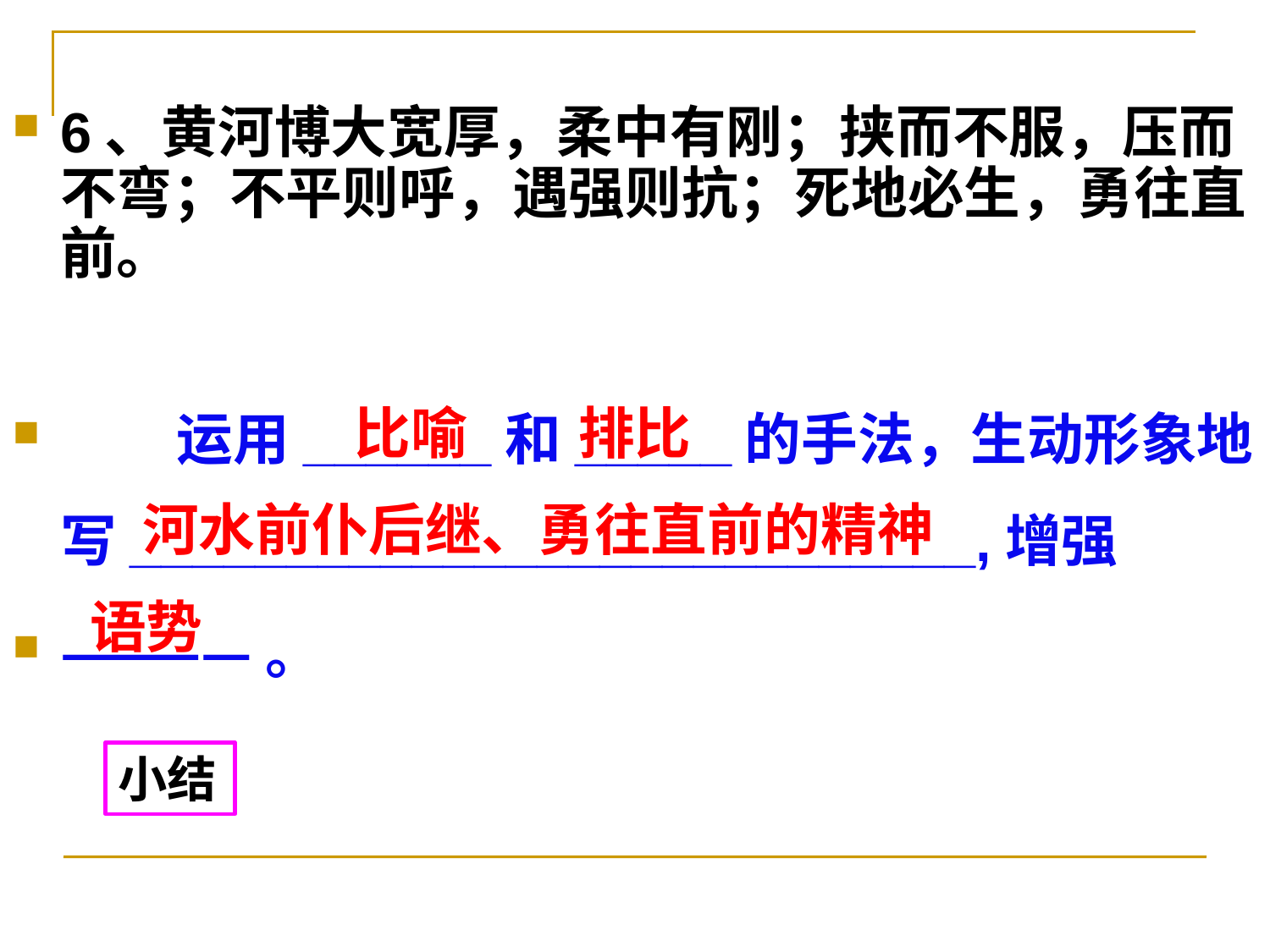

6、黄河博大宽厚，柔中有刚；挟而不服，压而不弯；不平则呼，遇强则抗；死地必生，勇往直前。

        运用______和_____的手法，生动形象地写___________________________,增强
————。
比喻
排比
河水前仆后继、勇往直前的精神
语势
小结